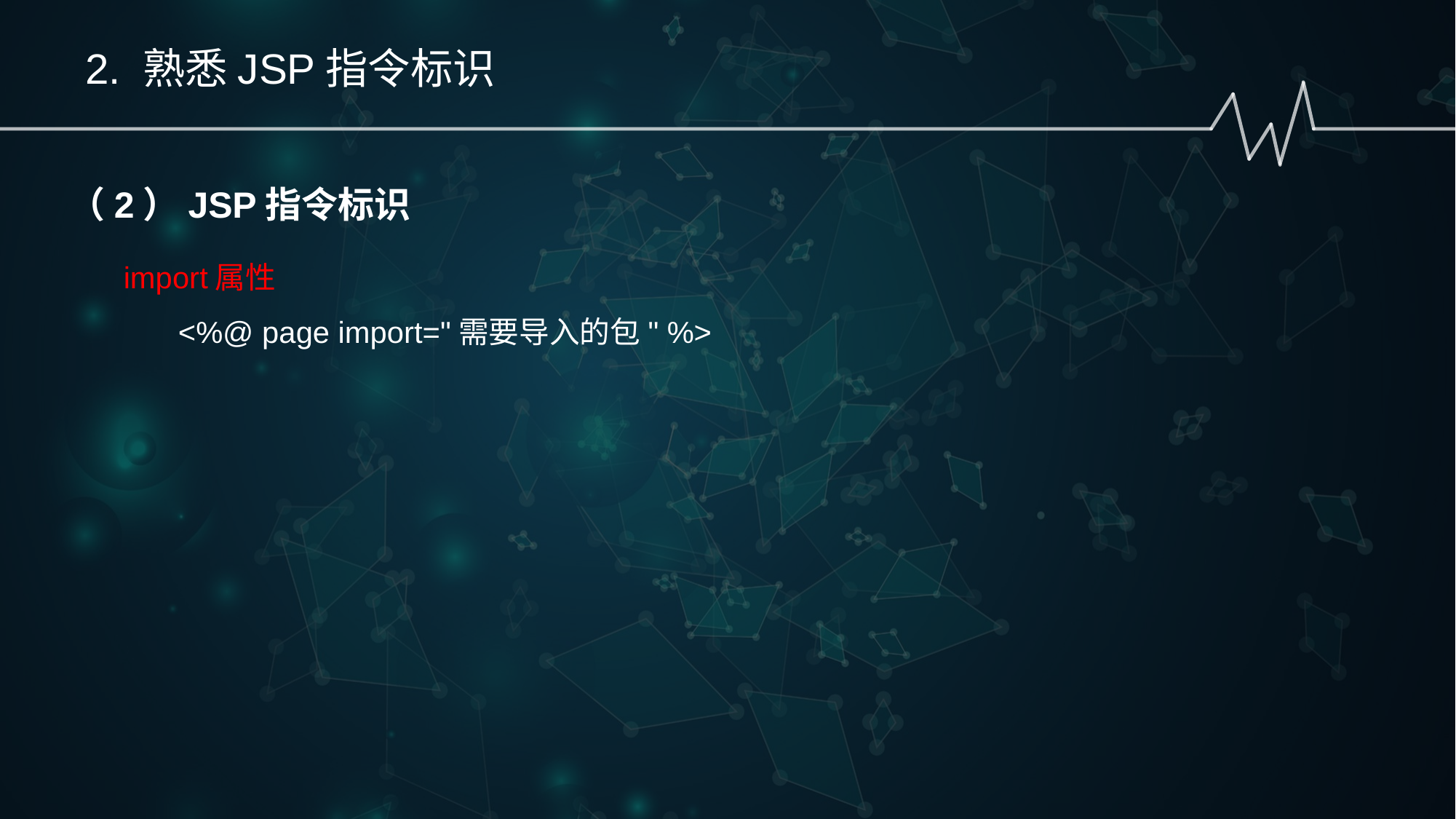

2. 熟悉JSP指令标识
（2）JSP指令标识

import属性
<%@ page import="需要导入的包" %>